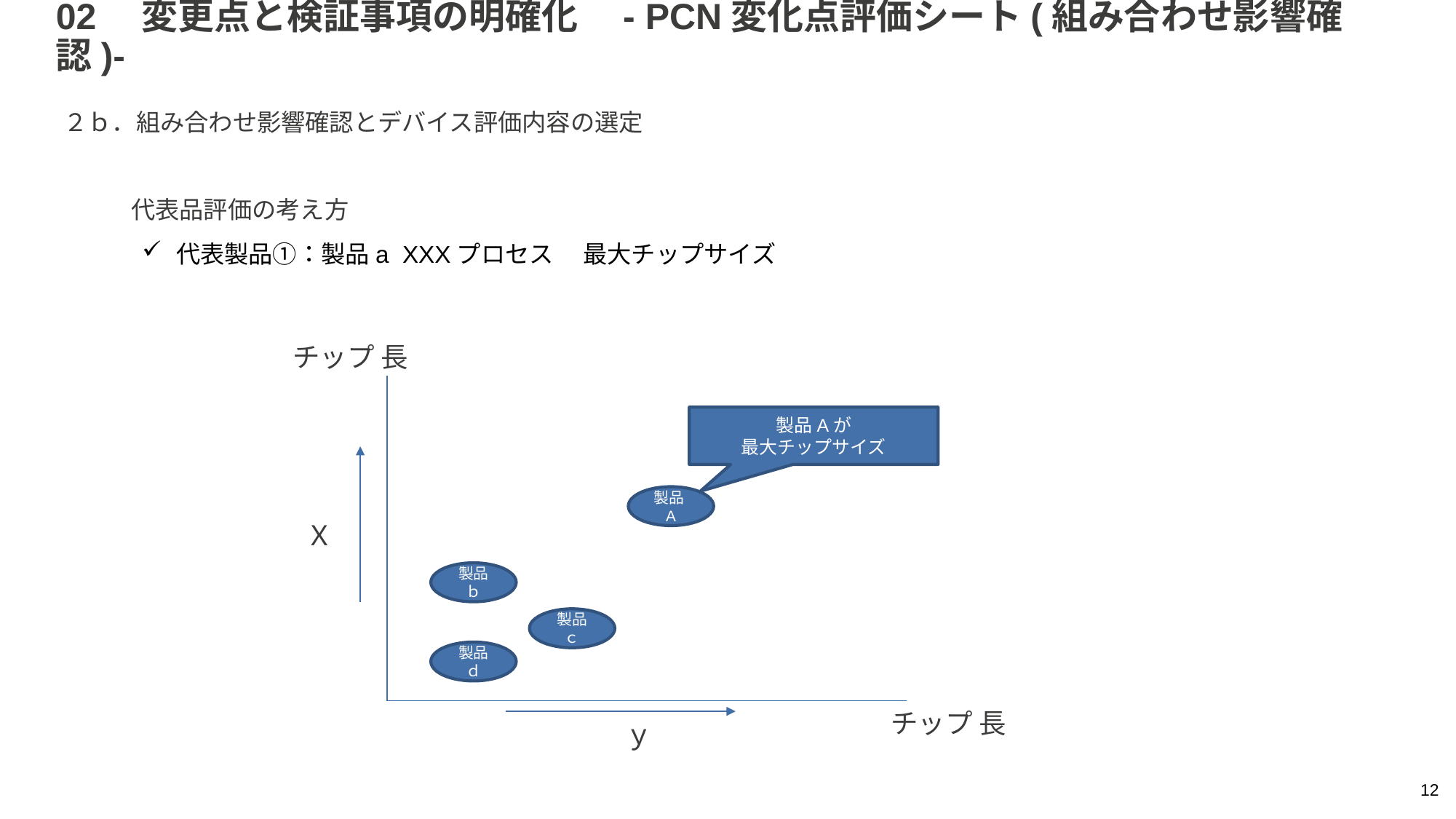

# 02　変更点と検証事項の明確化　- PCN変化点評価シート(組み合わせ影響確認)-
２ｂ．組み合わせ影響確認とデバイス評価内容の選定

代表品評価の考え方
代表製品①：製品a  XXXプロセス 　最大チップサイズ

チップ 長
製品Aが
最大チップサイズ
製品A
Ｘ
製品ｂ
製品ｃ
製品ｄ
チップ 長
ｙ